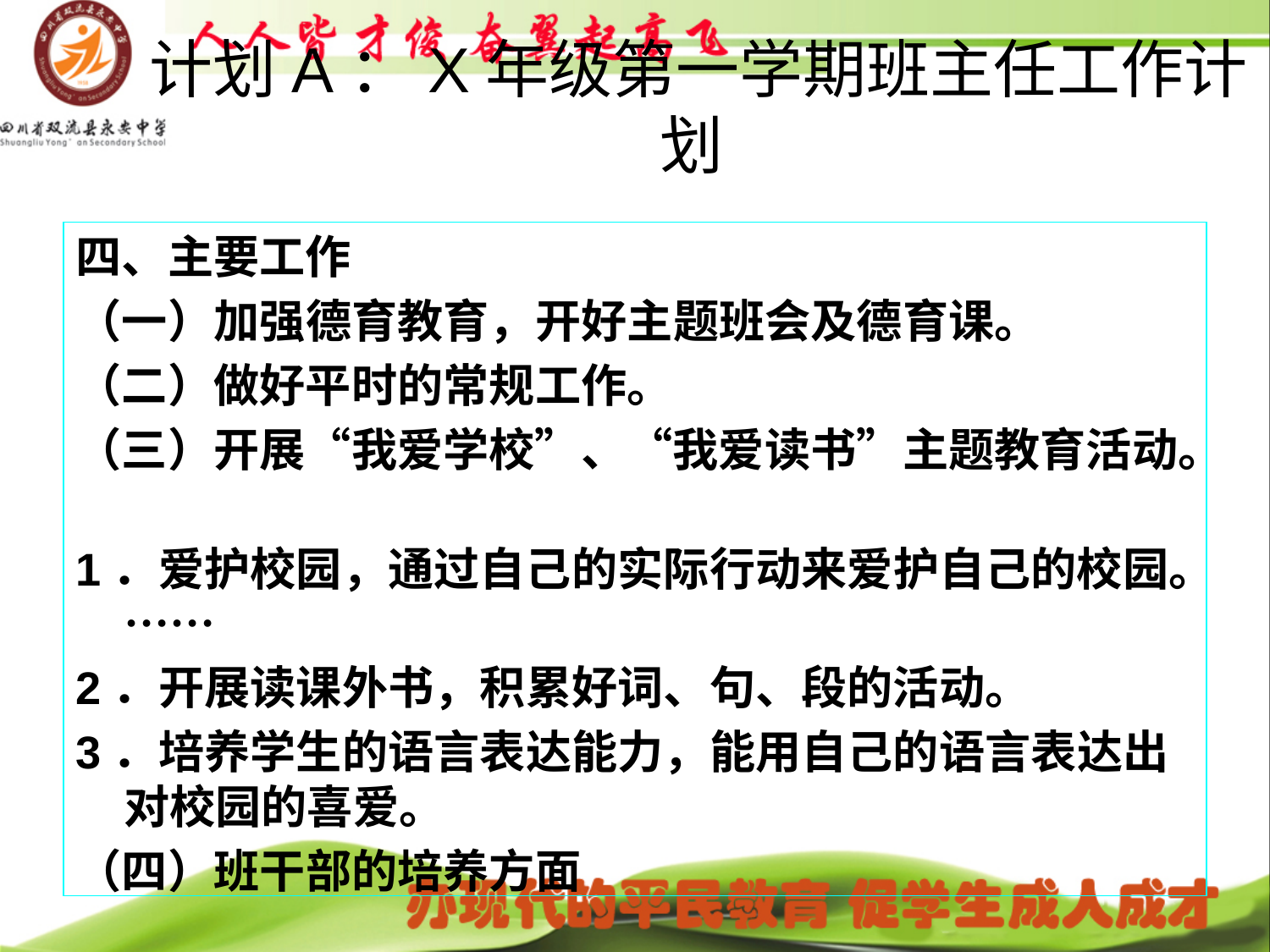

# 计划A：X年级第一学期班主任工作计划
四、主要工作
（一）加强德育教育，开好主题班会及德育课。
（二）做好平时的常规工作。
（三）开展“我爱学校”、“我爱读书”主题教育活动。
1．爱护校园，通过自己的实际行动来爱护自己的校园。……
2．开展读课外书，积累好词、句、段的活动。
3．培养学生的语言表达能力，能用自己的语言表达出对校园的喜爱。
（四）班干部的培养方面